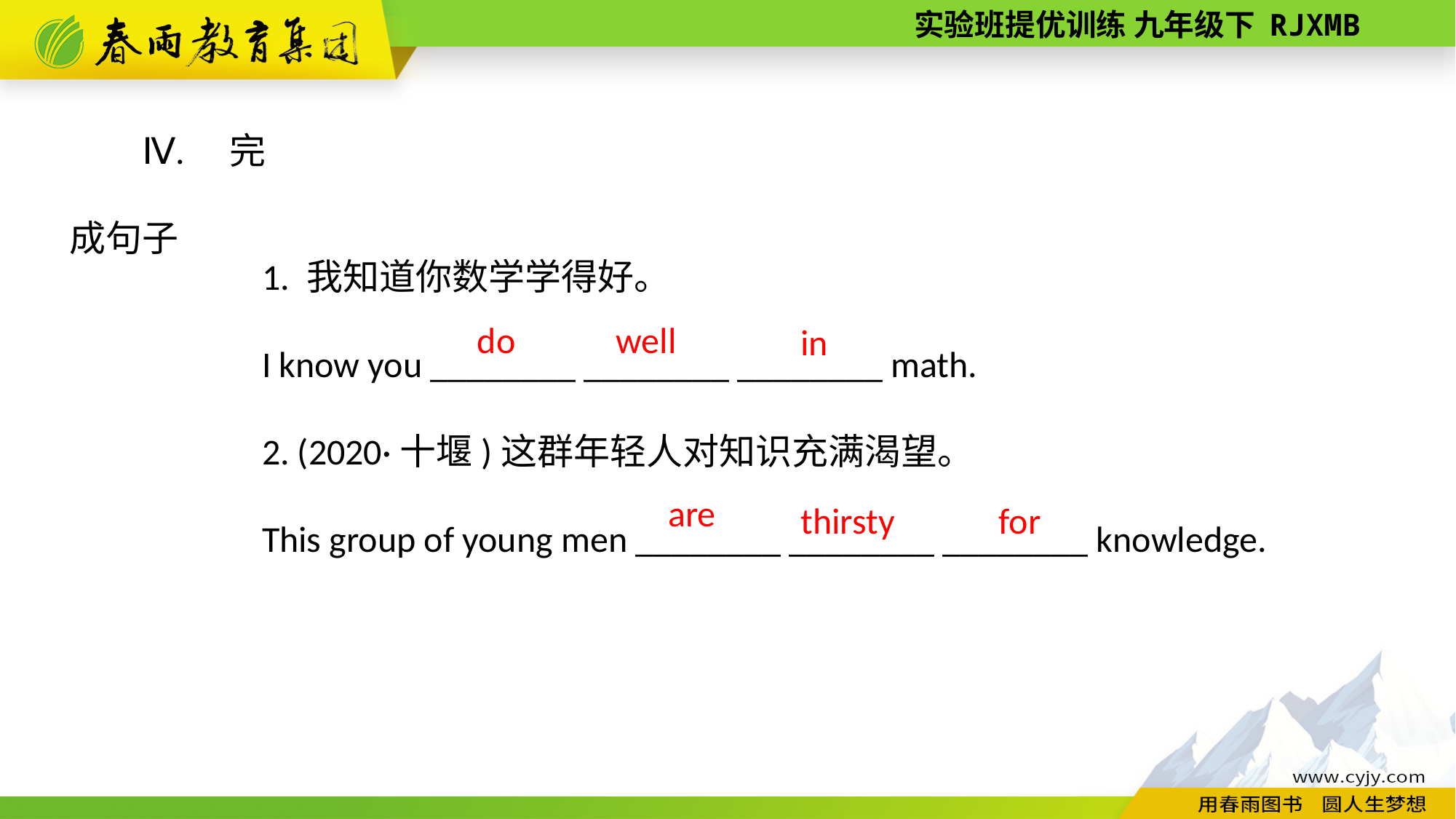

Ⅳ. 完成句子
1. 我知道你数学学得好。
I know you ________ ________ ________ math.
2. (2020·十堰)这群年轻人对知识充满渴望。
This group of young men ________ ________ ________ knowledge.
well
do
in
are
for
thirsty